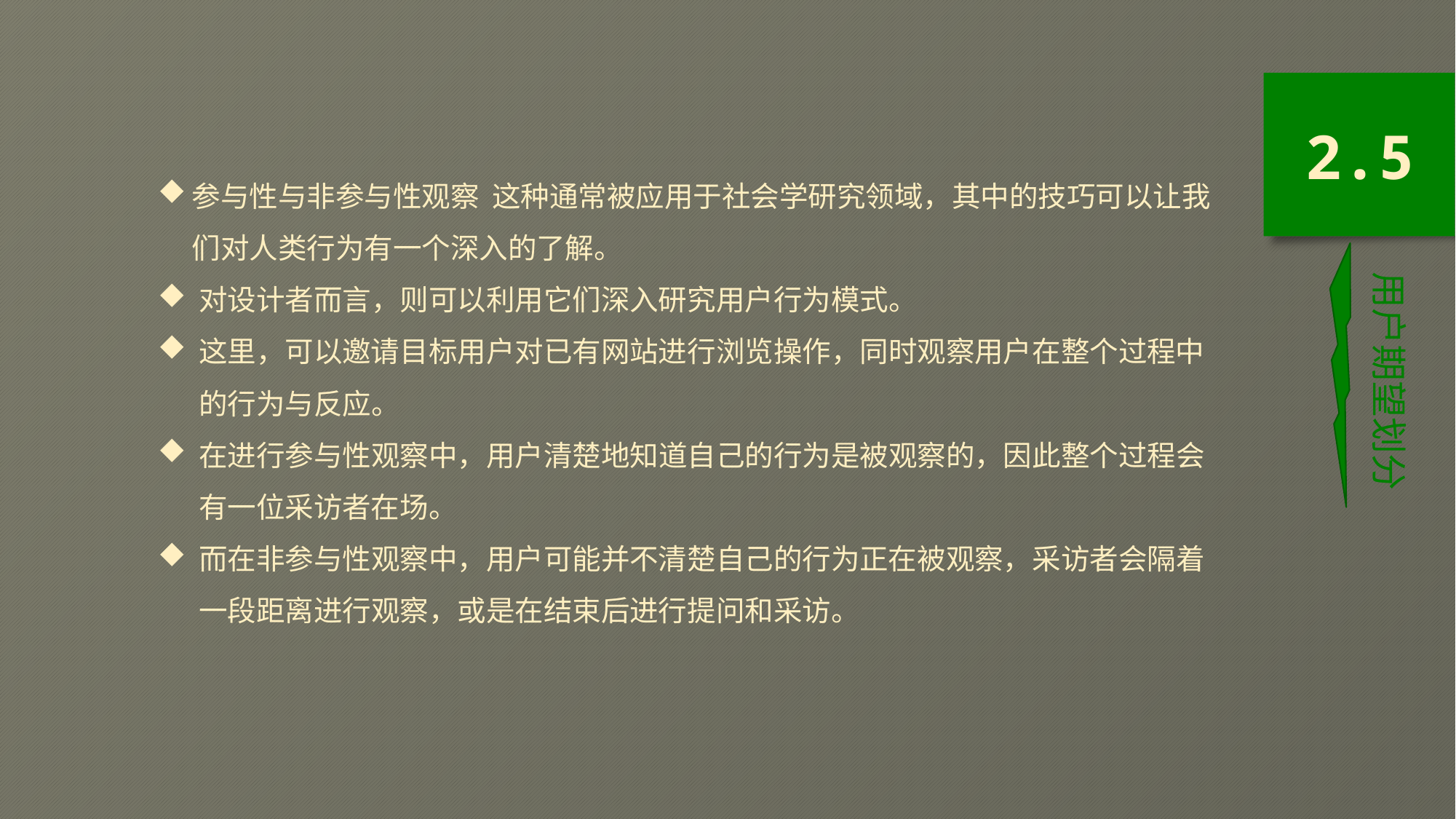

2.5

参与性与非参与性观察  这种通常被应用于社会学研究领域，其中的技巧可以让我们对人类行为有一个深入的了解。
对设计者而言，则可以利用它们深入研究用户行为模式。
这里，可以邀请目标用户对已有网站进行浏览操作，同时观察用户在整个过程中的行为与反应。
在进行参与性观察中，用户清楚地知道自己的行为是被观察的，因此整个过程会有一位采访者在场。
而在非参与性观察中，用户可能并不清楚自己的行为正在被观察，采访者会隔着一段距离进行观察，或是在结束后进行提问和采访。

用户期望划分